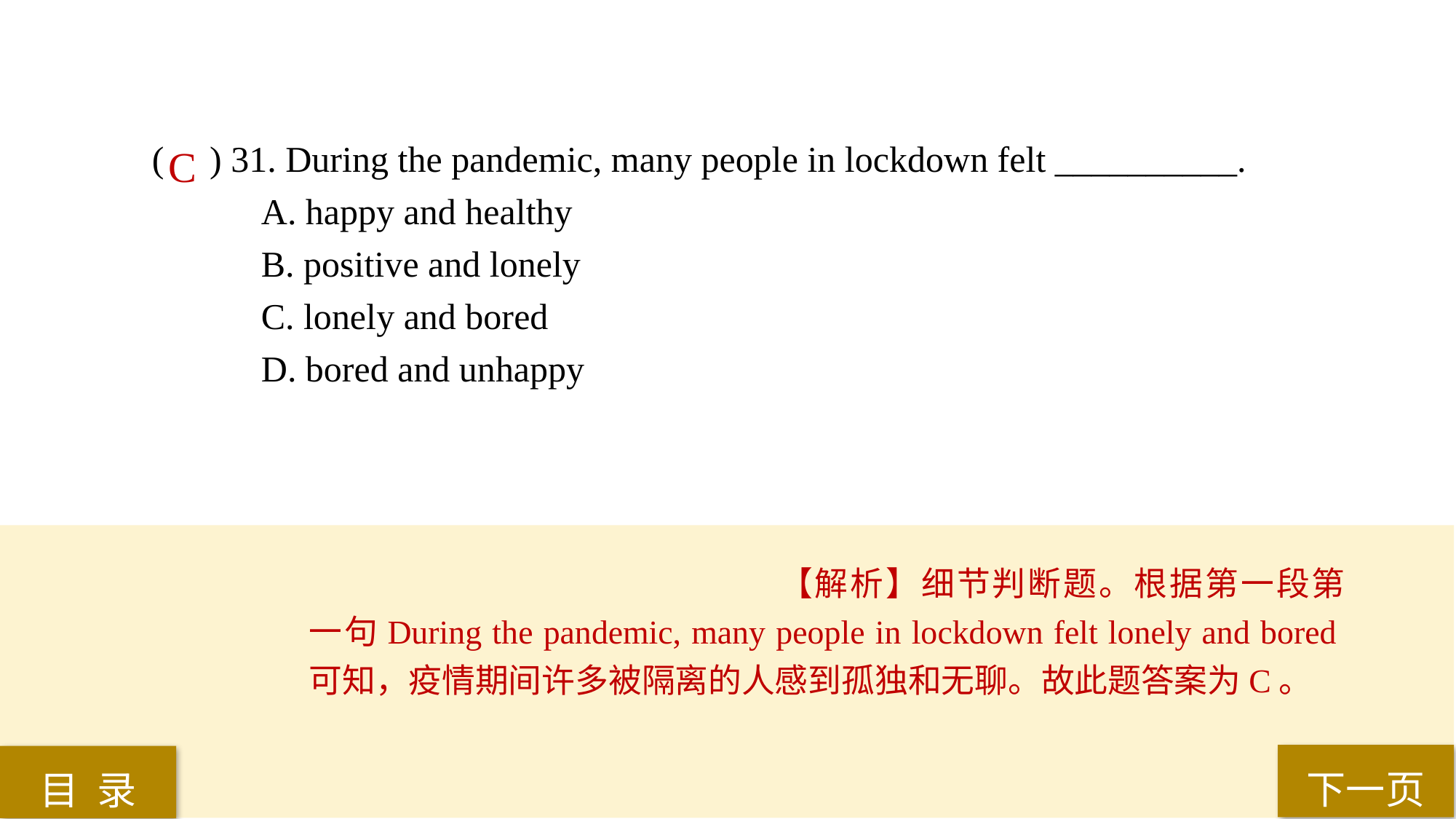

(     ) 31. During the pandemic, many people in lockdown felt __________.
A. happy and healthy
B. positive and lonely
C. lonely and bored
D. bored and unhappy
C
【解析】细节判断题。根据第一段第一句During the pandemic, many people in lockdown felt lonely and bored可知，疫情期间许多被隔离的人感到孤独和无聊。故此题答案为C。